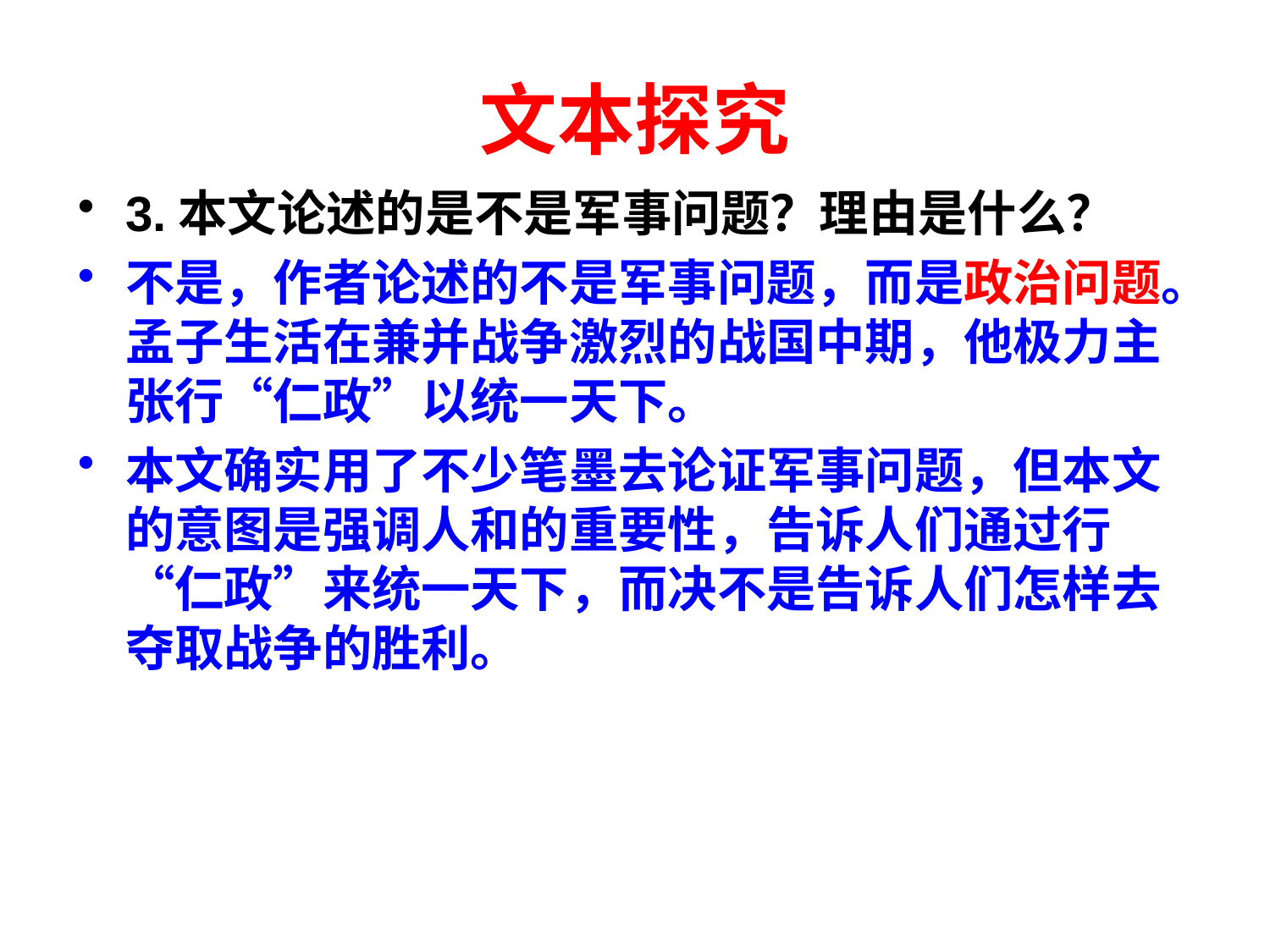

文本探究
3.本文论述的是不是军事问题？理由是什么？
不是，作者论述的不是军事问题，而是政治问题。孟子生活在兼并战争激烈的战国中期，他极力主张行“仁政”以统一天下。
本文确实用了不少笔墨去论证军事问题，但本文的意图是强调人和的重要性，告诉人们通过行“仁政”来统一天下，而决不是告诉人们怎样去夺取战争的胜利。